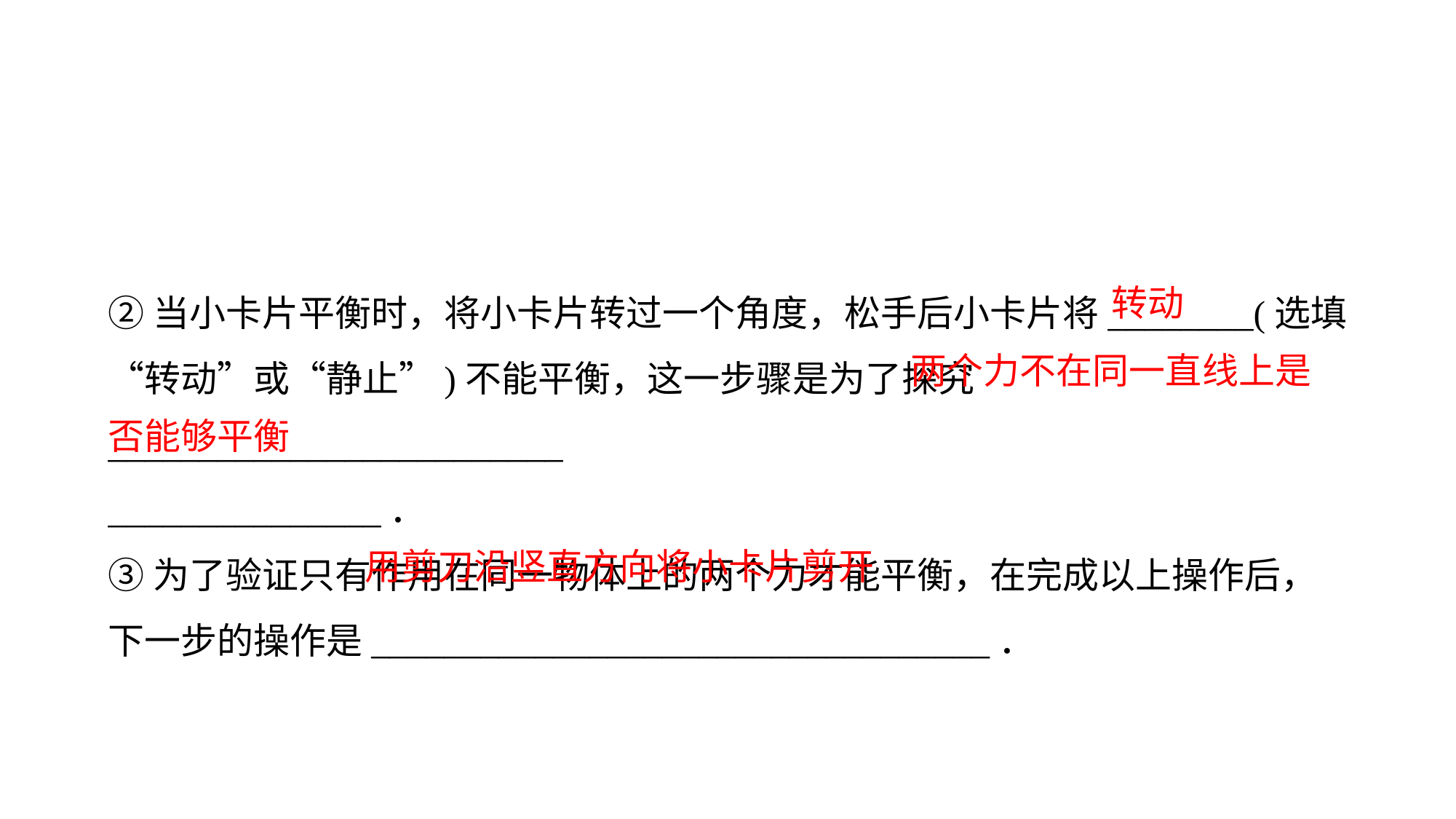

②当小卡片平衡时，将小卡片转过一个角度，松手后小卡片将________(选填“转动”或“静止”)不能平衡，这一步骤是为了探究_________________________
_______________．
③为了验证只有作用在同一物体上的两个力才能平衡，在完成以上操作后，下一步的操作是__________________________________．
转动
                                                                                                 两个力不在同一直线上是否能够平衡
用剪刀沿竖直方向将小卡片剪开